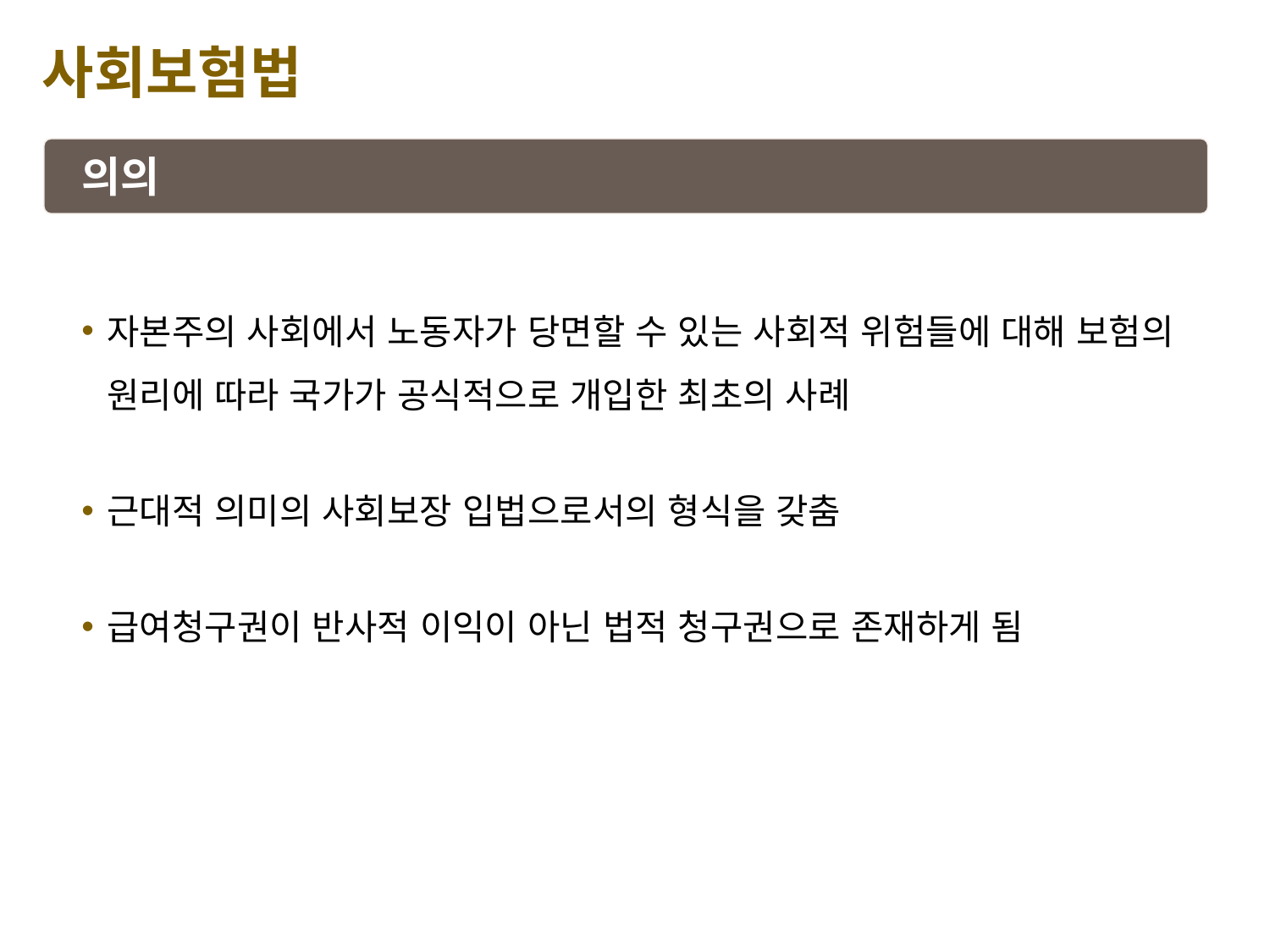

사회보험법

의의
자본주의 사회에서 노동자가 당면할 수 있는 사회적 위험들에 대해 보험의 원리에 따라 국가가 공식적으로 개입한 최초의 사례
근대적 의미의 사회보장 입법으로서의 형식을 갖춤
급여청구권이 반사적 이익이 아닌 법적 청구권으로 존재하게 됨